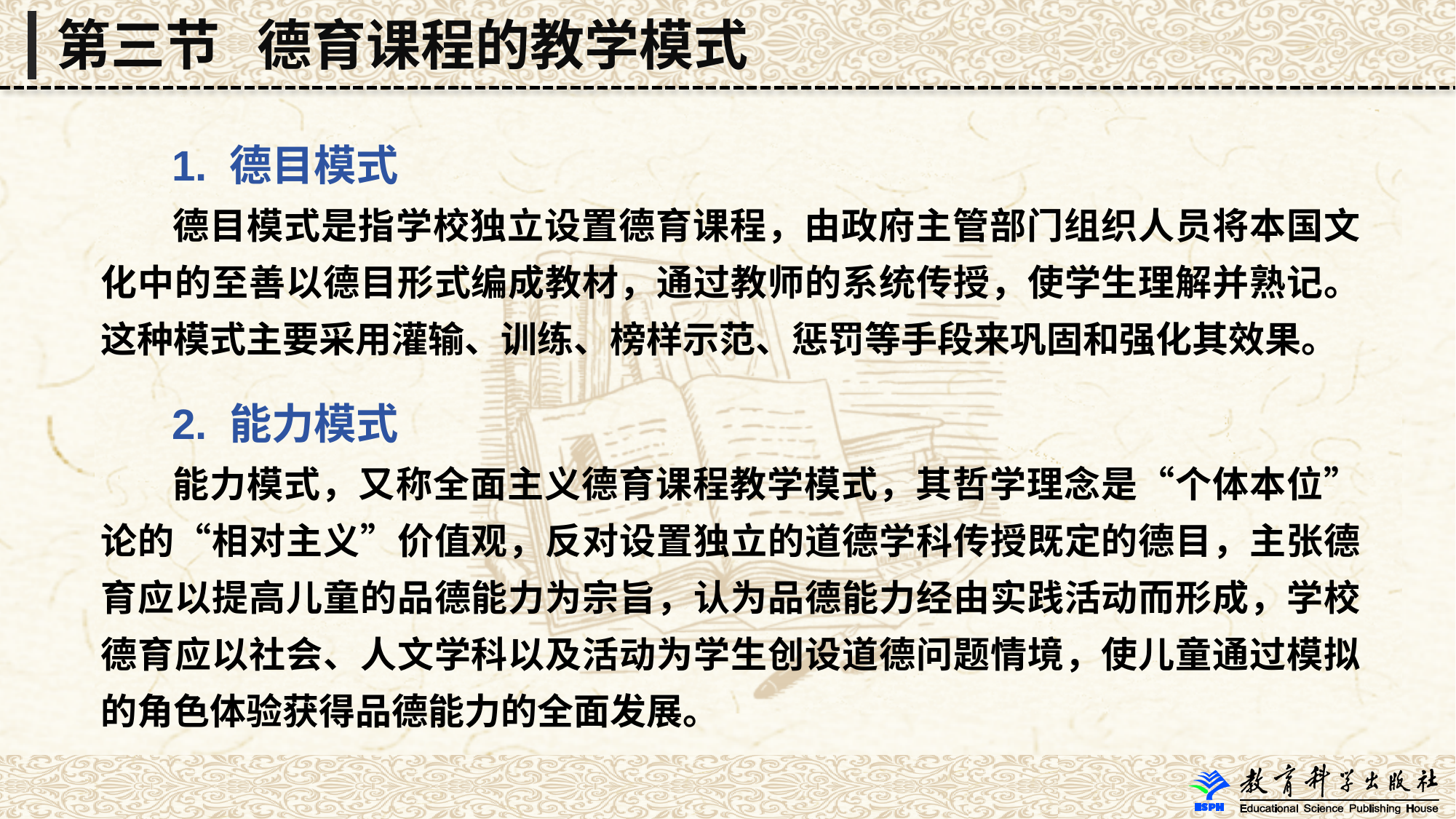

第三节   德育课程的教学模式
      1. 德目模式
       德目模式是指学校独立设置德育课程，由政府主管部门组织人员将本国文化中的至善以德目形式编成教材，通过教师的系统传授，使学生理解并熟记。这种模式主要采用灌输、训练、榜样示范、惩罚等手段来巩固和强化其效果。

      2. 能力模式
       能力模式，又称全面主义德育课程教学模式，其哲学理念是“个体本位”论的“相对主义”价值观，反对设置独立的道德学科传授既定的德目，主张德育应以提高儿童的品德能力为宗旨，认为品德能力经由实践活动而形成，学校德育应以社会、人文学科以及活动为学生创设道德问题情境，使儿童通过模拟的角色体验获得品德能力的全面发展。